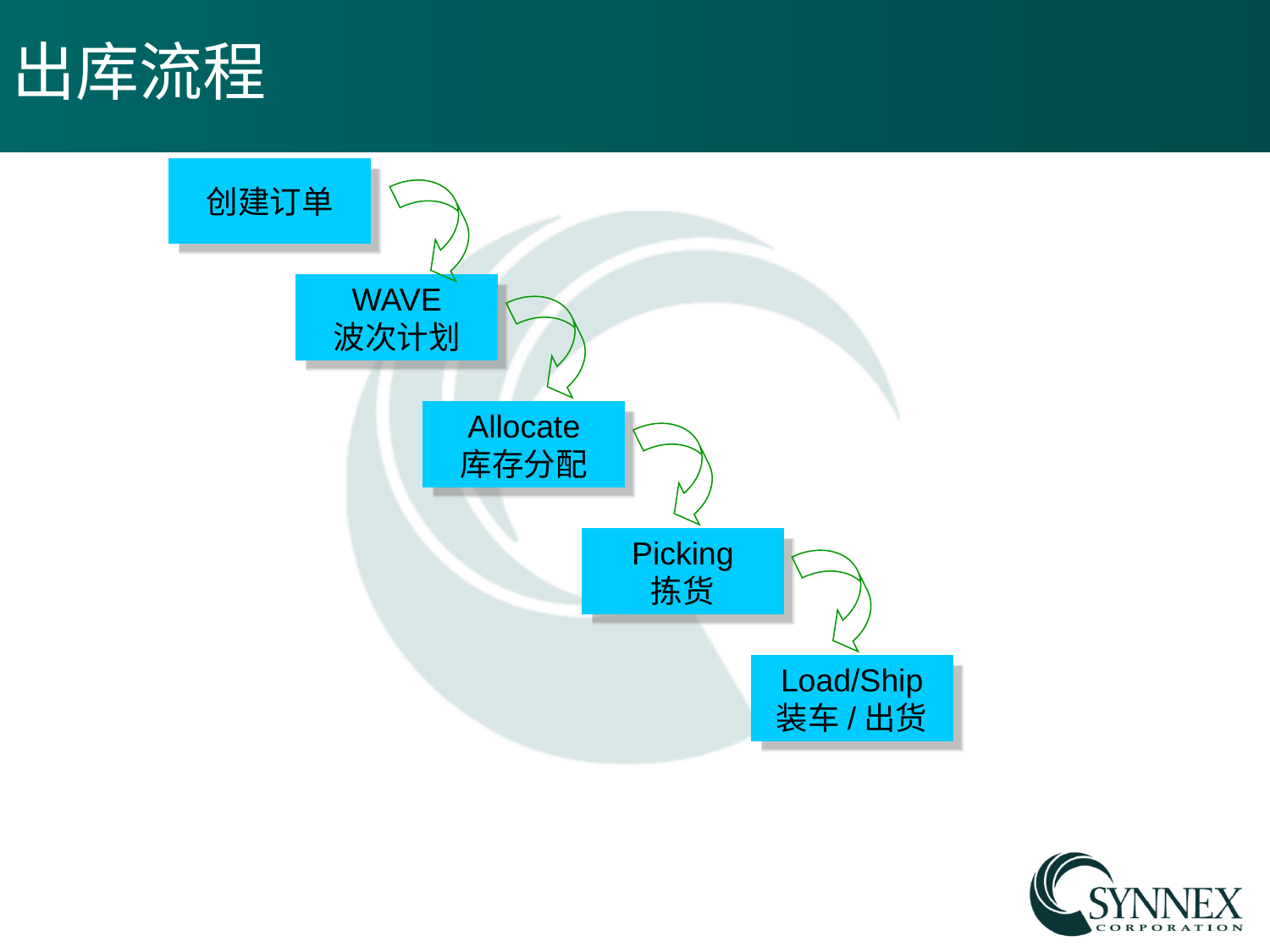

# 出库流程
创建订单

WAVE
波次计划

Allocate
库存分配

Picking
拣货

Load/Ship
装车/出货